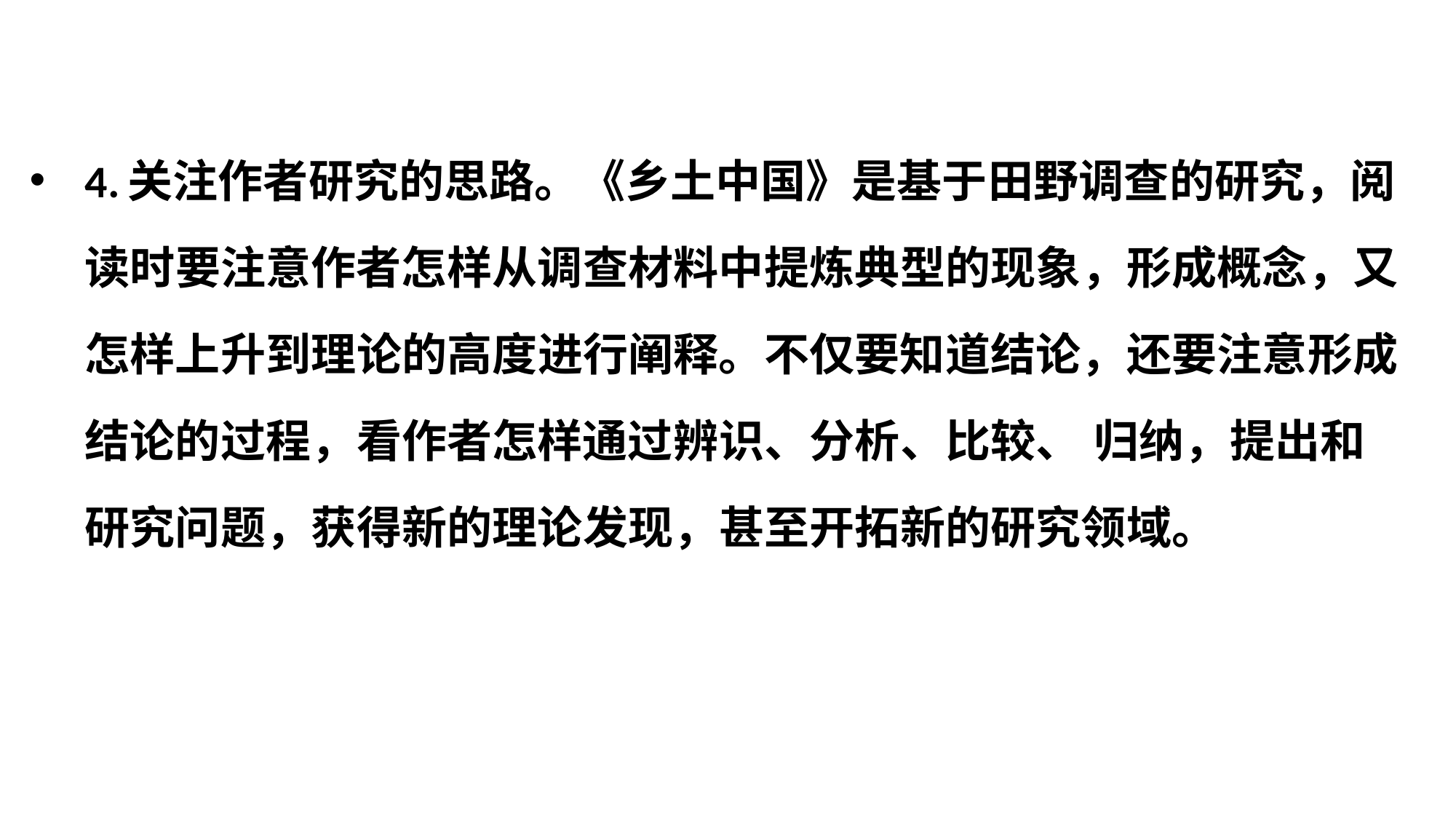

4.关注作者研究的思路。《乡土中国》是基于田野调查的研究，阅读时要注意作者怎样从调查材料中提炼典型的现象，形成概念，又怎样上升到理论的高度进行阐释。不仅要知道结论，还要注意形成结论的过程，看作者怎样通过辨识、分析、比较、 归纳，提出和研究问题，获得新的理论发现，甚至开拓新的研究领域。